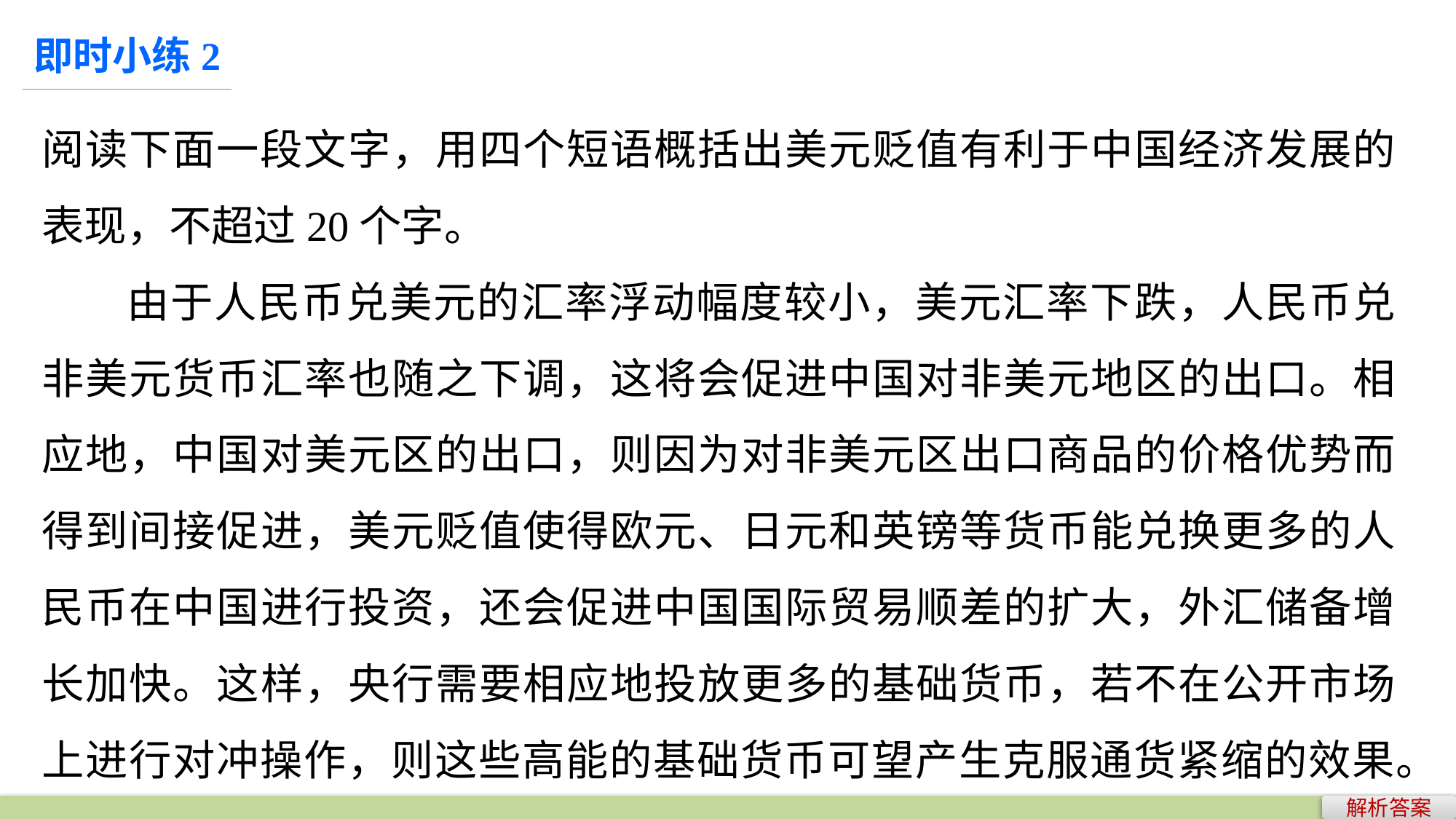

即时小练2
阅读下面一段文字，用四个短语概括出美元贬值有利于中国经济发展的表现，不超过20个字。
由于人民币兑美元的汇率浮动幅度较小，美元汇率下跌，人民币兑非美元货币汇率也随之下调，这将会促进中国对非美元地区的出口。相应地，中国对美元区的出口，则因为对非美元区出口商品的价格优势而得到间接促进，美元贬值使得欧元、日元和英镑等货币能兑换更多的人民币在中国进行投资，还会促进中国国际贸易顺差的扩大，外汇储备增长加快。这样，央行需要相应地投放更多的基础货币，若不在公开市场上进行对冲操作，则这些高能的基础货币可望产生克服通货紧缩的效果。

解析答案